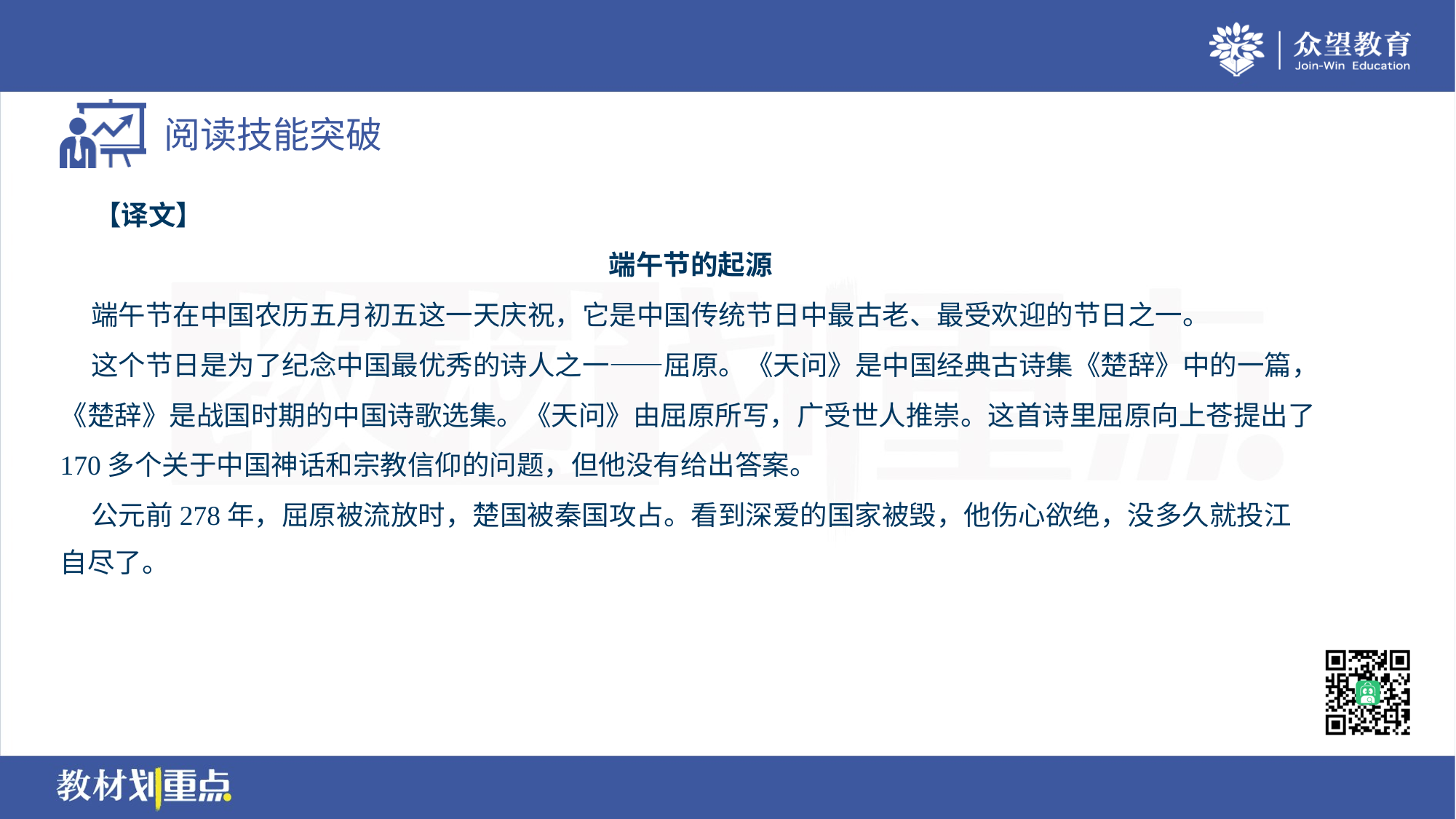

【译文】
端午节的起源
    端午节在中国农历五月初五这一天庆祝，它是中国传统节日中最古老、最受欢迎的节日之一。
    这个节日是为了纪念中国最优秀的诗人之一——屈原。《天问》是中国经典古诗集《楚辞》中的一篇，
《楚辞》是战国时期的中国诗歌选集。《天问》由屈原所写，广受世人推崇。这首诗里屈原向上苍提出了
170多个关于中国神话和宗教信仰的问题，但他没有给出答案。
    公元前278年，屈原被流放时，楚国被秦国攻占。看到深爱的国家被毁，他伤心欲绝，没多久就投江
自尽了。